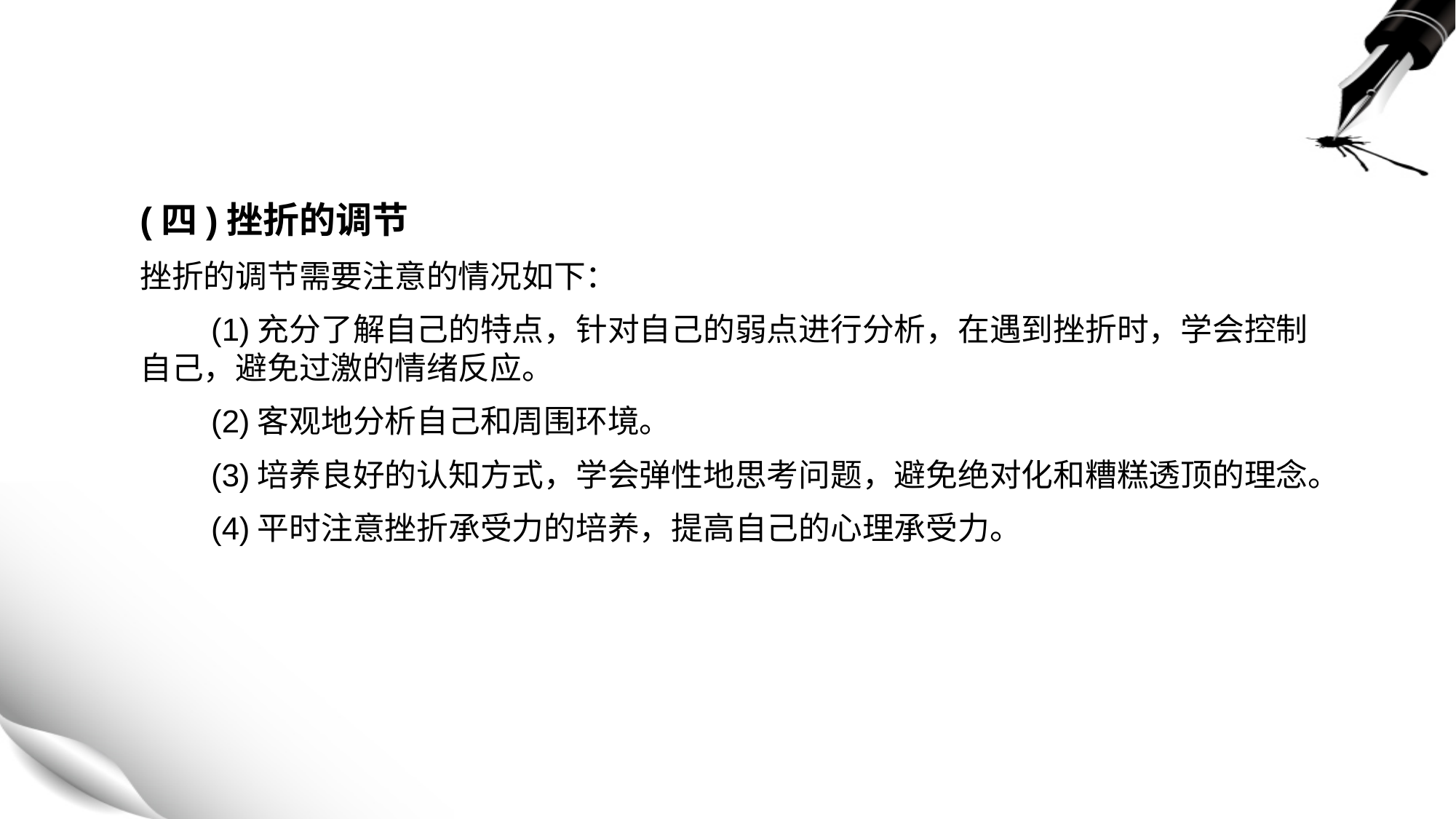

(四)挫折的调节
挫折的调节需要注意的情况如下：
        (1)充分了解自己的特点，针对自己的弱点进行分析，在遇到挫折时，学会控制自己，避免过激的情绪反应。
        (2)客观地分析自己和周围环境。
        (3)培养良好的认知方式，学会弹性地思考问题，避免绝对化和糟糕透顶的理念。
        (4)平时注意挫折承受力的培养，提高自己的心理承受力。